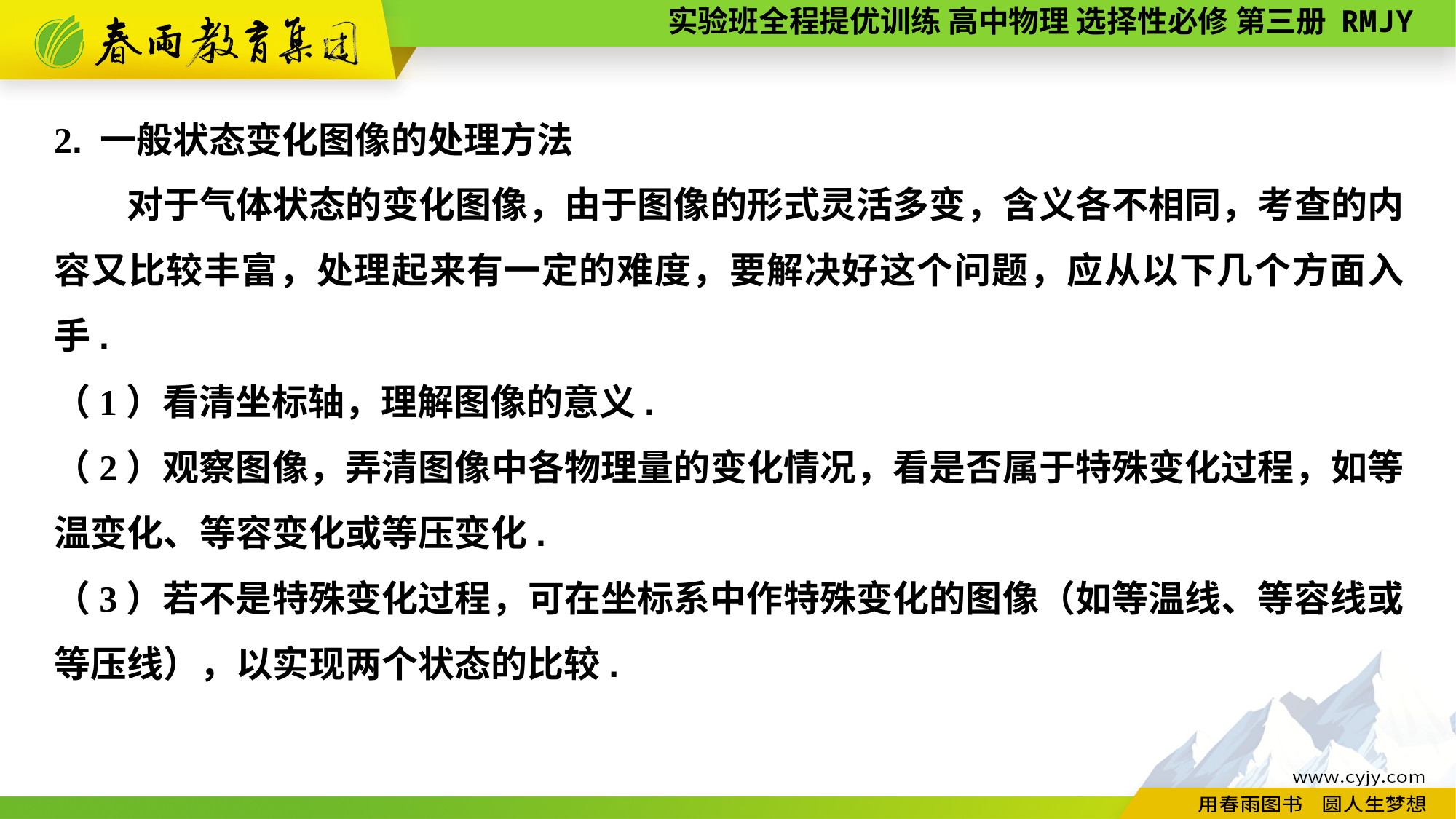

2. 一般状态变化图像的处理方法
　　对于气体状态的变化图像，由于图像的形式灵活多变，含义各不相同，考查的内容又比较丰富，处理起来有一定的难度，要解决好这个问题，应从以下几个方面入手.
（1）看清坐标轴，理解图像的意义.
（2）观察图像，弄清图像中各物理量的变化情况，看是否属于特殊变化过程，如等温变化、等容变化或等压变化.
（3）若不是特殊变化过程，可在坐标系中作特殊变化的图像（如等温线、等容线或等压线），以实现两个状态的比较.